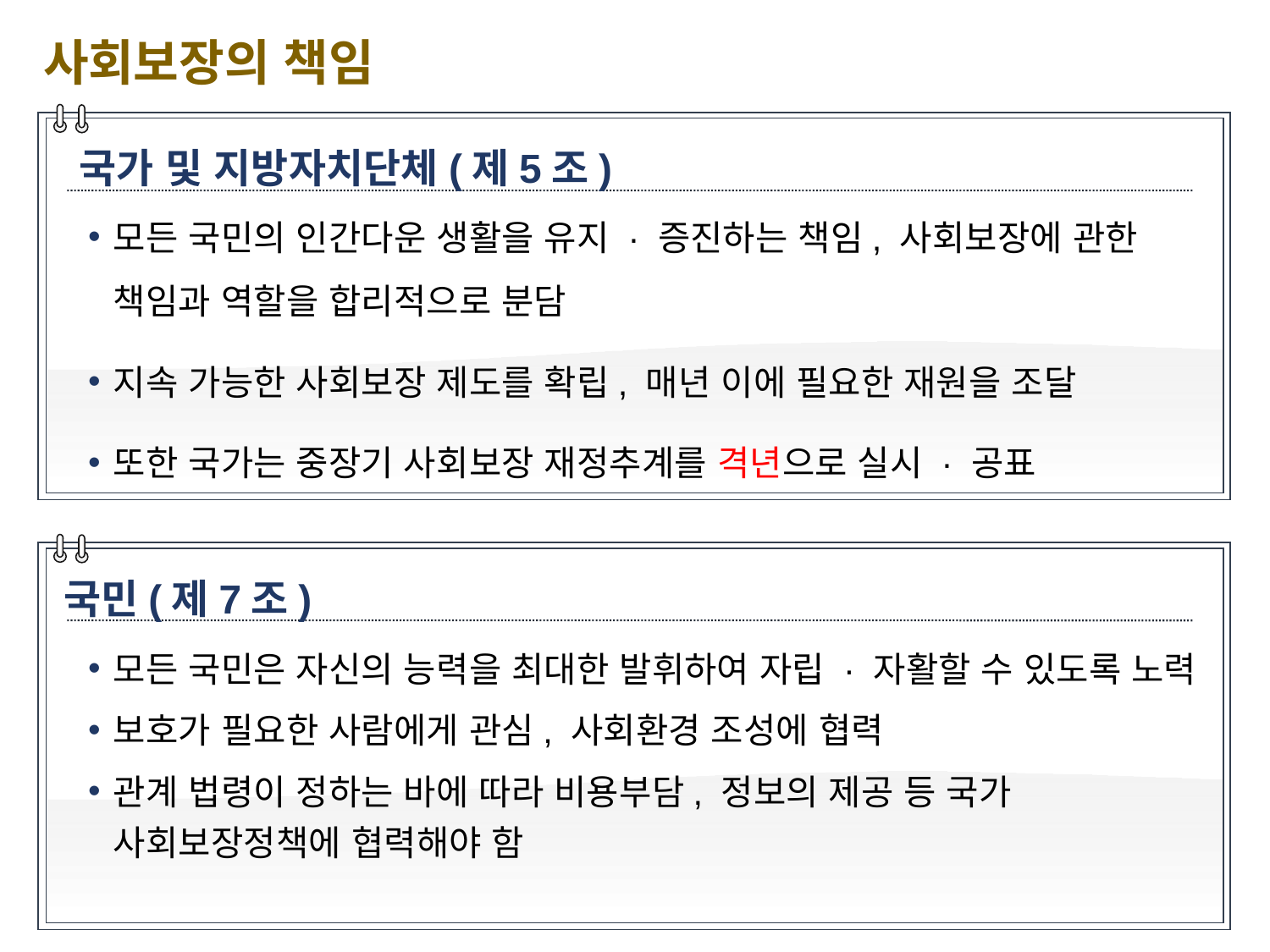

사회보장의 책임

국가 및 지방자치단체(제5조)
모든 국민의 인간다운 생활을 유지 · 증진하는 책임, 사회보장에 관한 책임과 역할을 합리적으로 분담
지속 가능한 사회보장 제도를 확립, 매년 이에 필요한 재원을 조달
또한 국가는 중장기 사회보장 재정추계를 격년으로 실시 · 공표

국민(제7조)

모든 국민은 자신의 능력을 최대한 발휘하여 자립 · 자활할 수 있도록 노력
보호가 필요한 사람에게 관심, 사회환경 조성에 협력
관계 법령이 정하는 바에 따라 비용부담, 정보의 제공 등 국가 사회보장정책에 협력해야 함